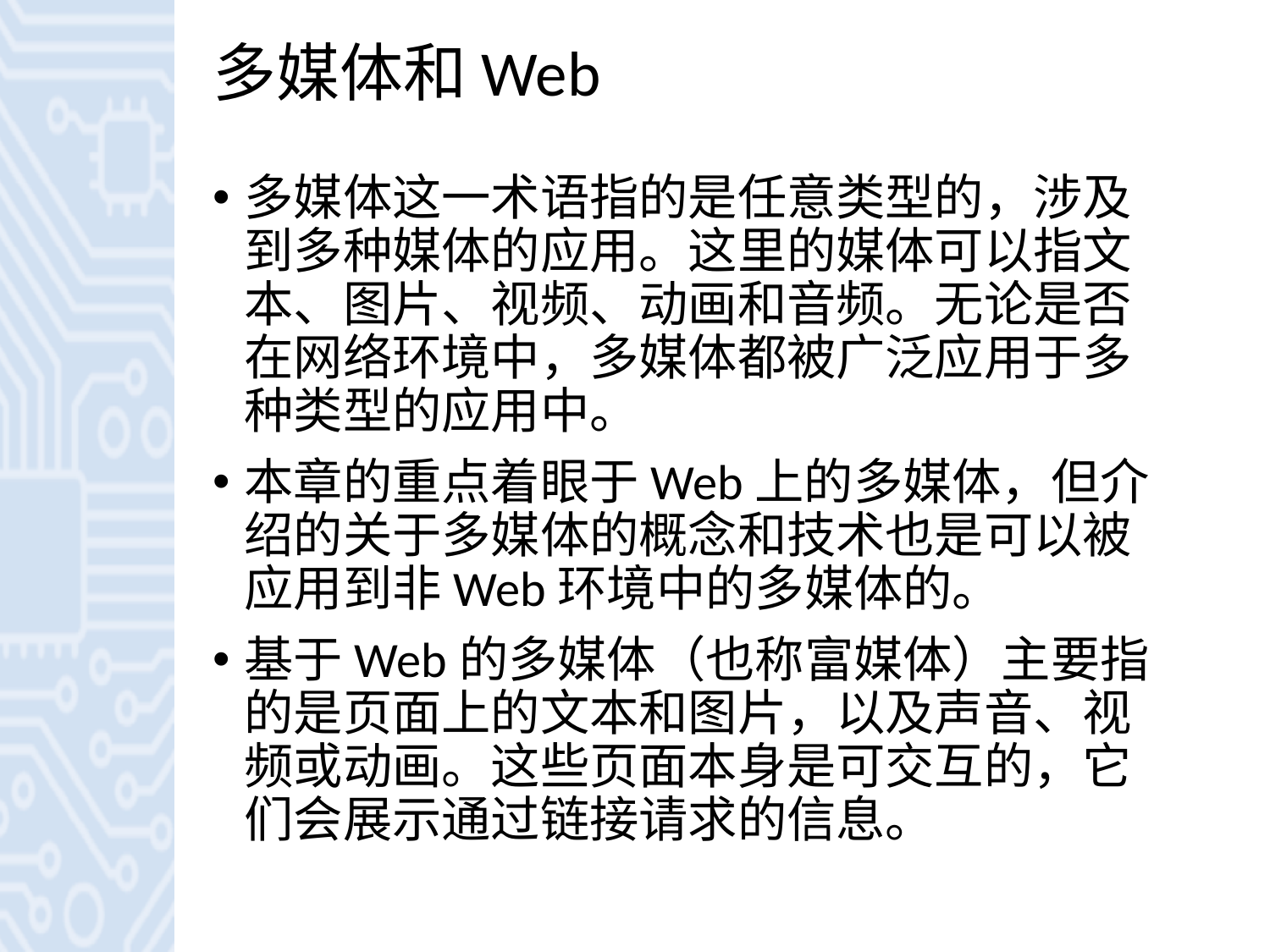

# 多媒体和Web
多媒体这一术语指的是任意类型的，涉及到多种媒体的应用。这里的媒体可以指文本、图片、视频、动画和音频。无论是否在网络环境中，多媒体都被广泛应用于多种类型的应用中。
本章的重点着眼于Web上的多媒体，但介绍的关于多媒体的概念和技术也是可以被应用到非Web环境中的多媒体的。
基于Web的多媒体（也称富媒体）主要指的是页面上的文本和图片，以及声音、视频或动画。这些页面本身是可交互的，它们会展示通过链接请求的信息。